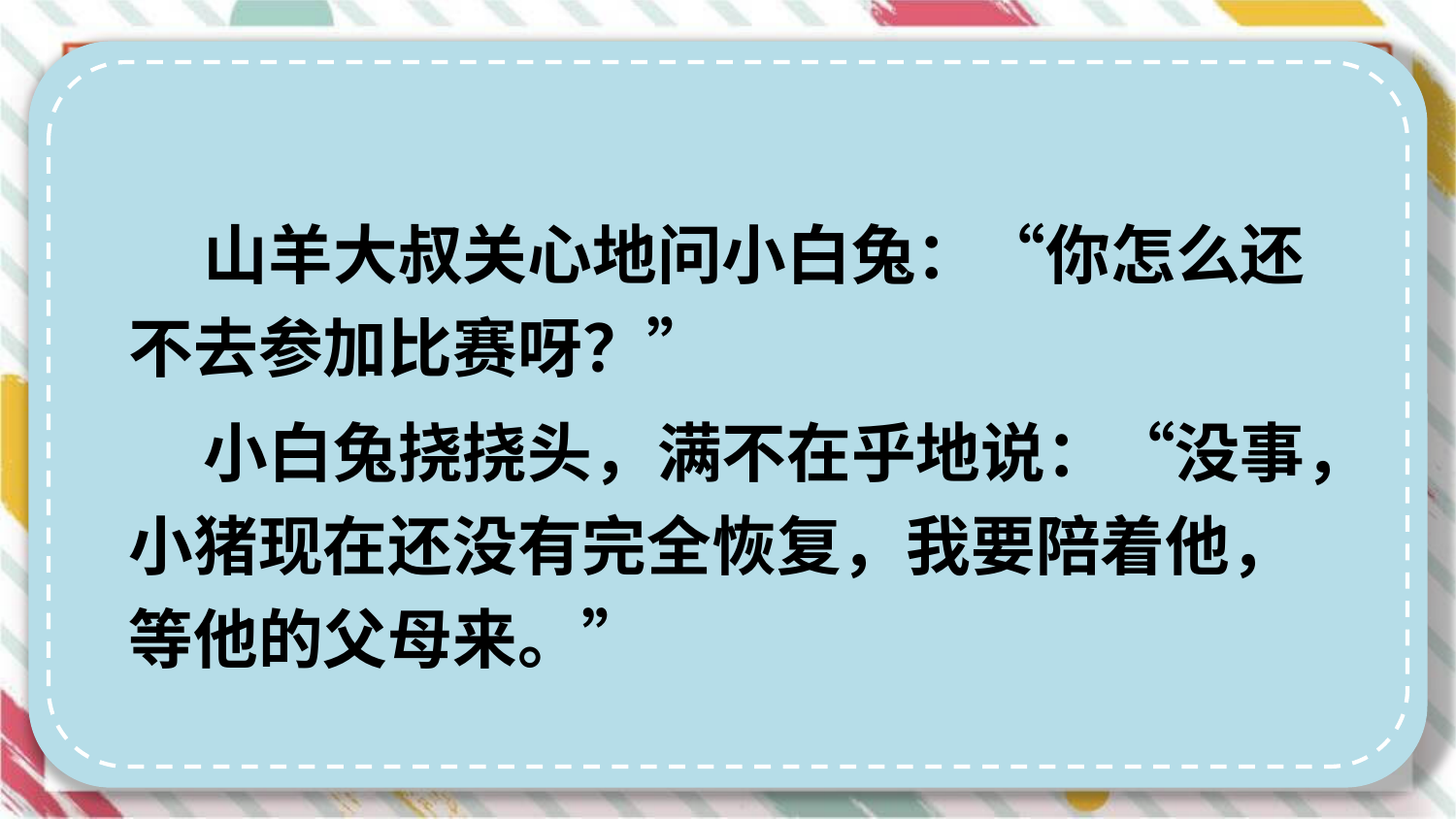

山羊大叔关心地问小白兔：“你怎么还不去参加比赛呀？”
    小白兔挠挠头，满不在乎地说：“没事，小猪现在还没有完全恢复，我要陪着他，等他的父母来。”